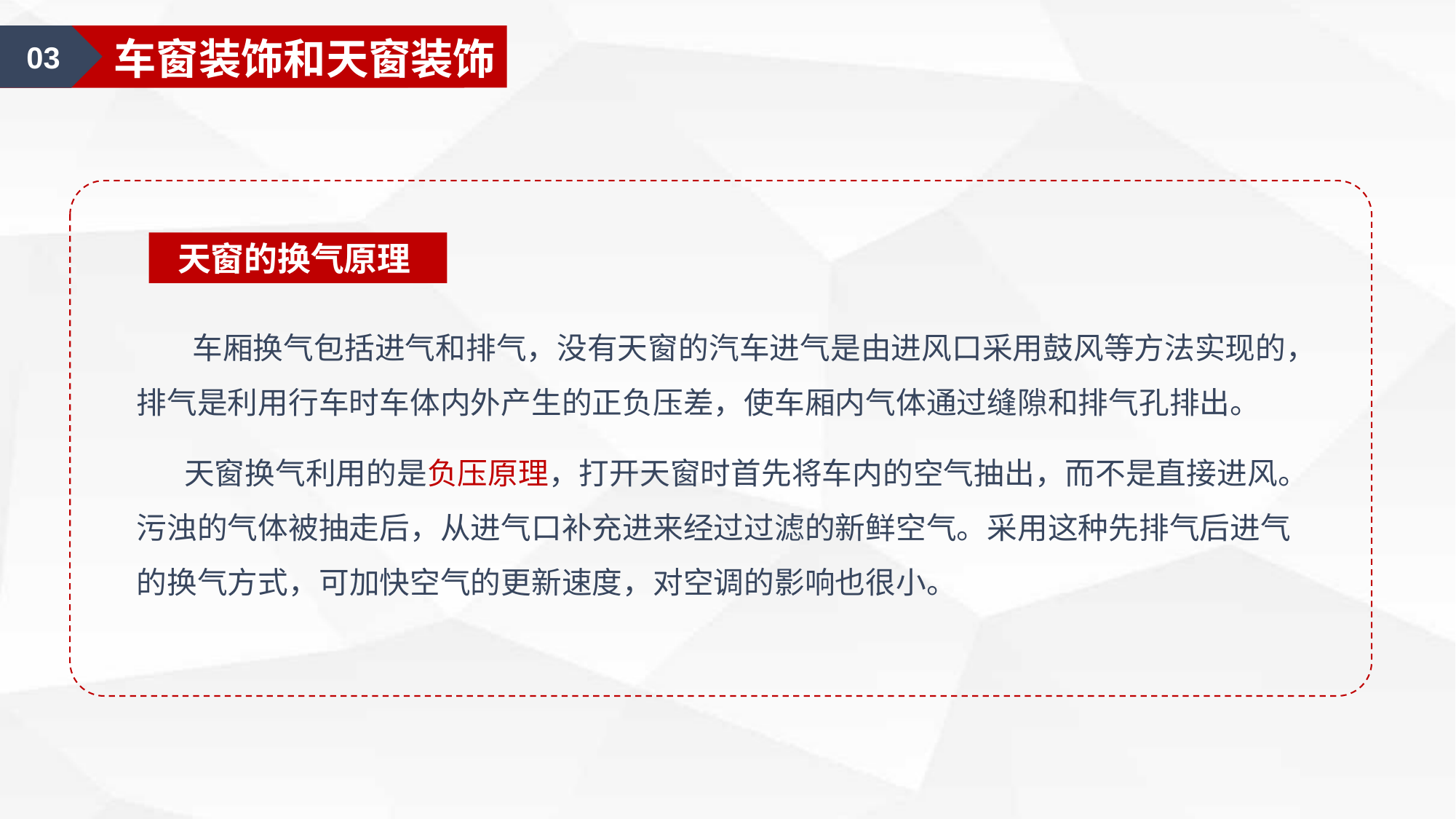

01
汽车美容认知

01
汽车外部的清洁

03
车窗装饰和天窗装饰

天窗的换气原理
        车厢换气包括进气和排气，没有天窗的汽车进气是由进风口采用鼓风等方法实现的，排气是利用行车时车体内外产生的正负压差，使车厢内气体通过缝隙和排气孔排出。
      天窗换气利用的是负压原理，打开天窗时首先将车内的空气抽出，而不是直接进风。污浊的气体被抽走后，从进气口补充进来经过过滤的新鲜空气。采用这种先排气后进气的换气方式，可加快空气的更新速度，对空调的影响也很小。